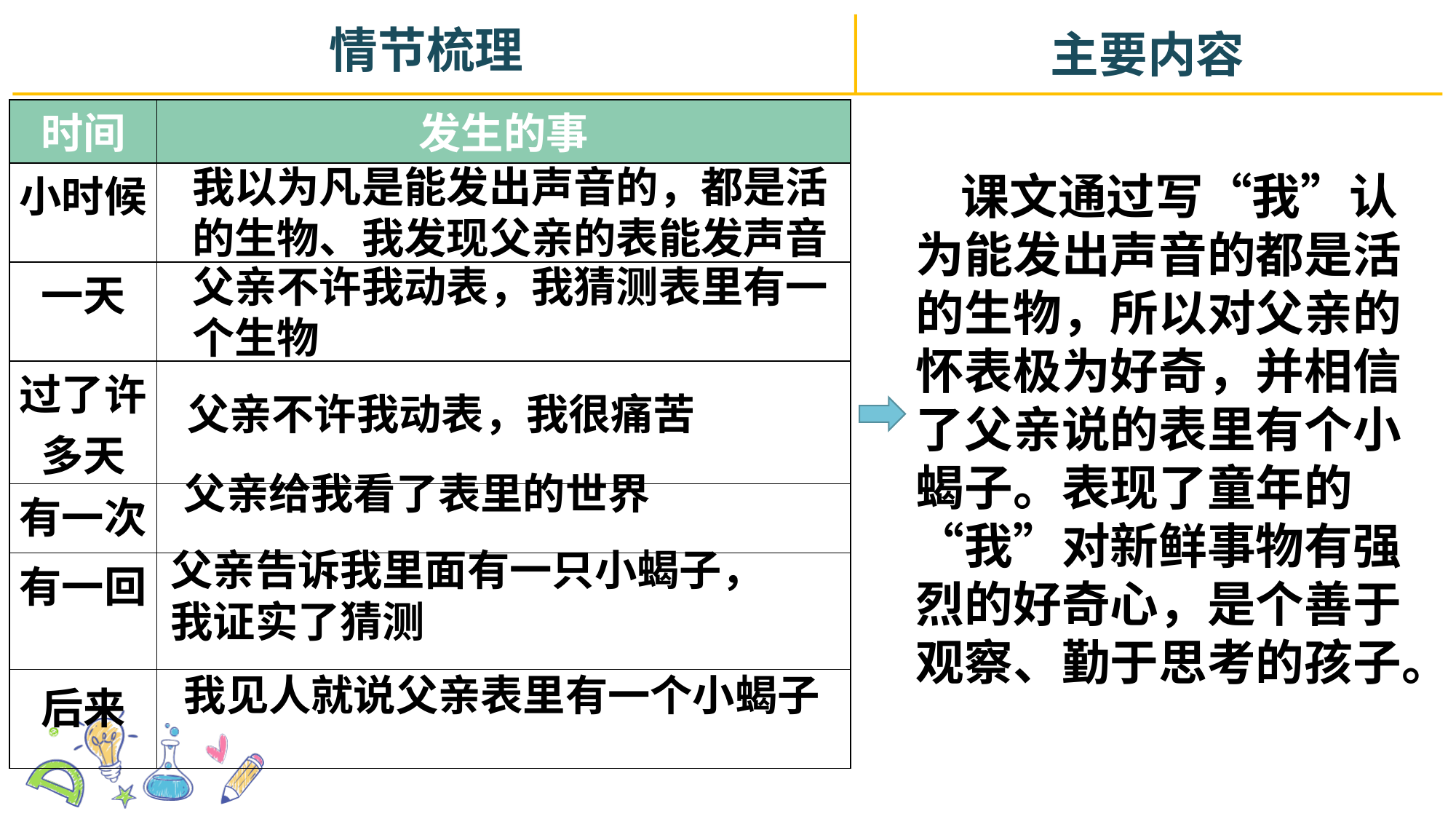

情节梳理

主要内容
| 时间 | 发生的事 |
| --- | --- |
| 小时候 |  |
| 一天 |  |
| 过了许多天 |  |
| 有一次 |  |
| 有一回 |  |
| 后来 |  |
我以为凡是能发出声音的，都是活的生物、我发现父亲的表能发声音
   课文通过写“我”认为能发出声音的都是活的生物，所以对父亲的怀表极为好奇，并相信了父亲说的表里有个小蝎子。表现了童年的“我”对新鲜事物有强烈的好奇心，是个善于观察、勤于思考的孩子。
父亲不许我动表，我猜测表里有一个生物
父亲不许我动表，我很痛苦

父亲给我看了表里的世界
父亲告诉我里面有一只小蝎子，我证实了猜测
我见人就说父亲表里有一个小蝎子